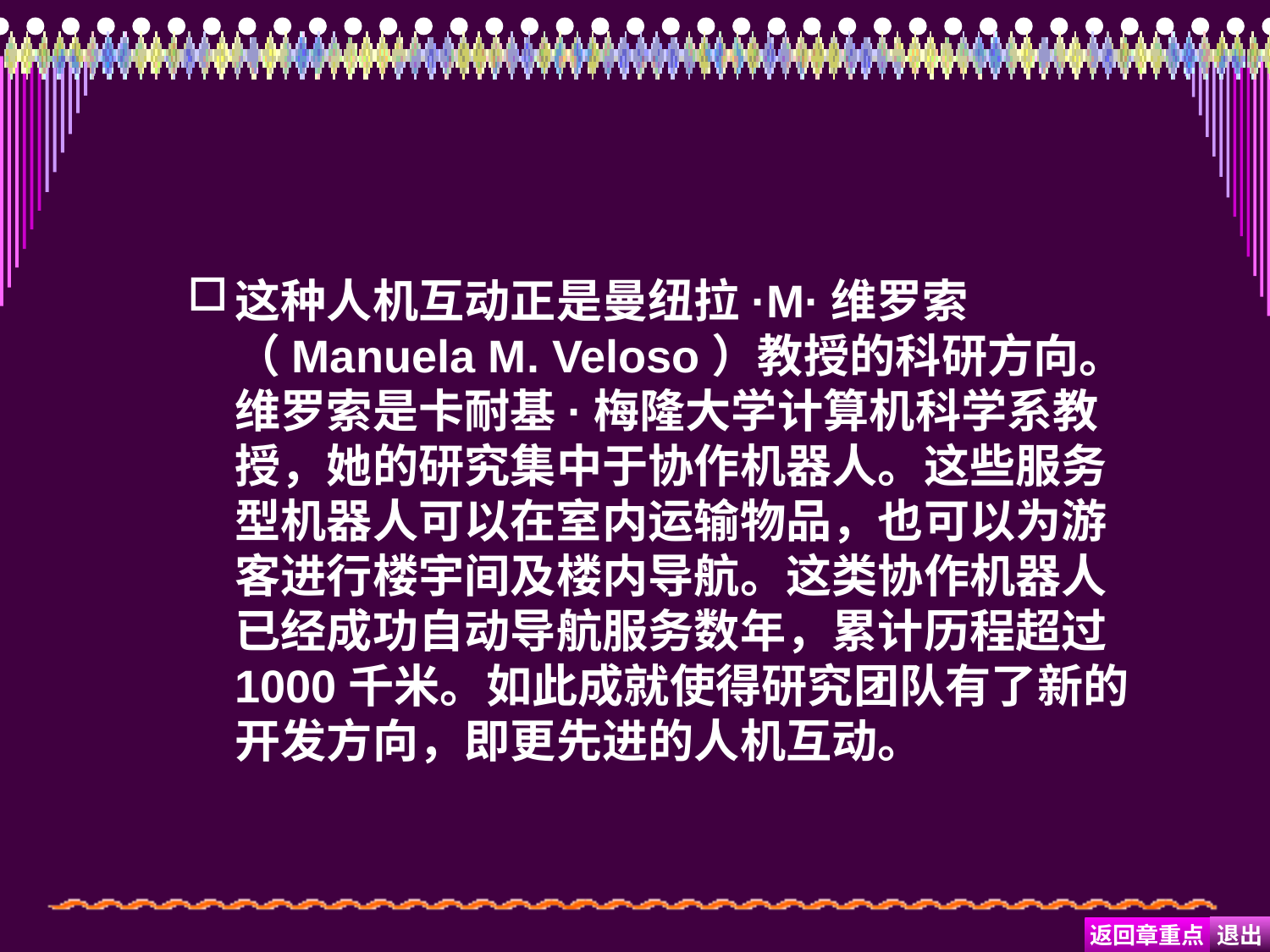

#
这种人机互动正是曼纽拉·M·维罗索（Manuela M. Veloso）教授的科研方向。维罗索是卡耐基·梅隆大学计算机科学系教授，她的研究集中于协作机器人。这些服务型机器人可以在室内运输物品，也可以为游客进行楼宇间及楼内导航。这类协作机器人已经成功自动导航服务数年，累计历程超过1000千米。如此成就使得研究团队有了新的开发方向，即更先进的人机互动。